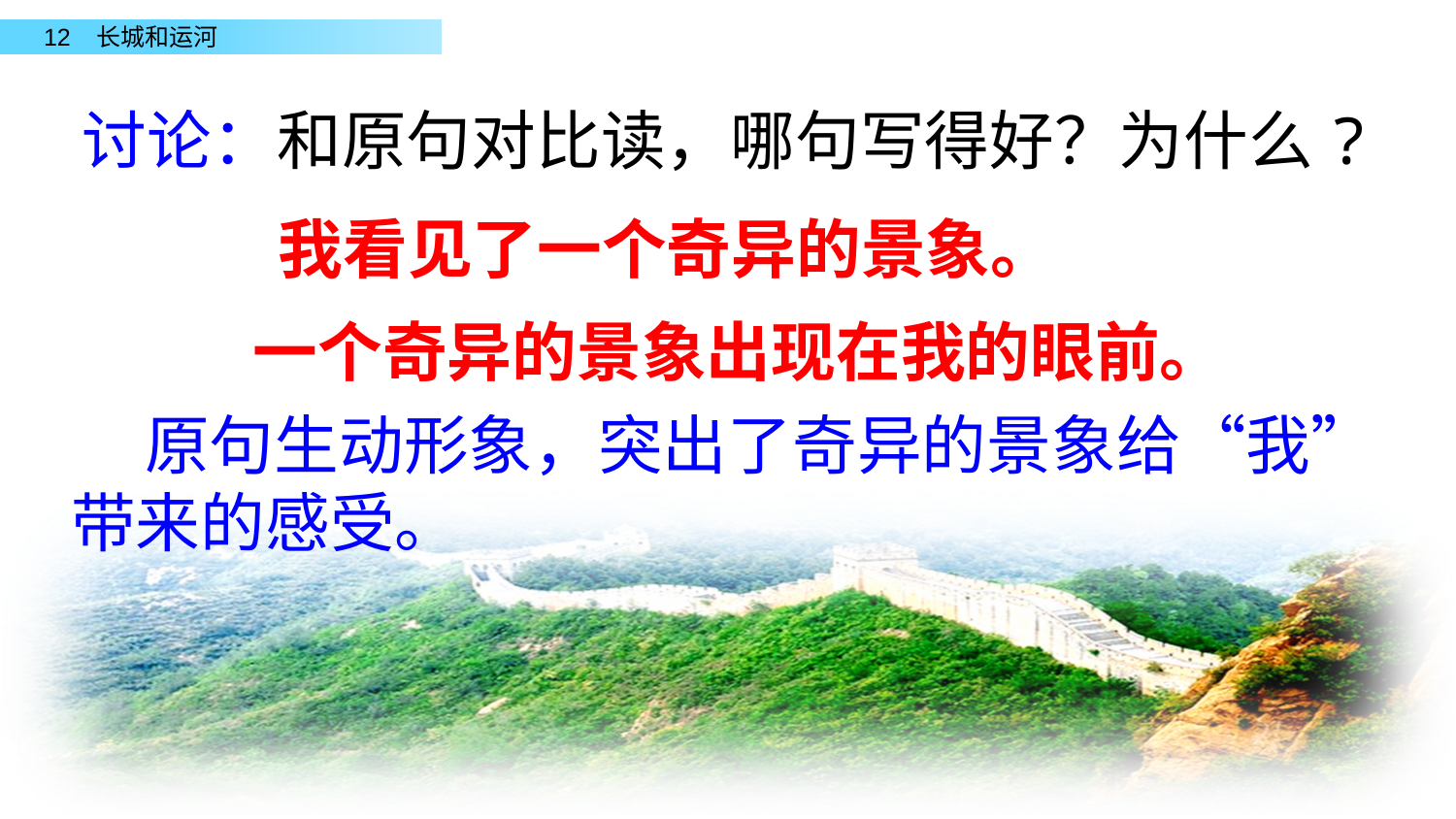

讨论：和原句对比读，哪句写得好？为什么?
我看见了一个奇异的景象。
一个奇异的景象出现在我的眼前。
    原句生动形象，突出了奇异的景象给“我”带来的感受。